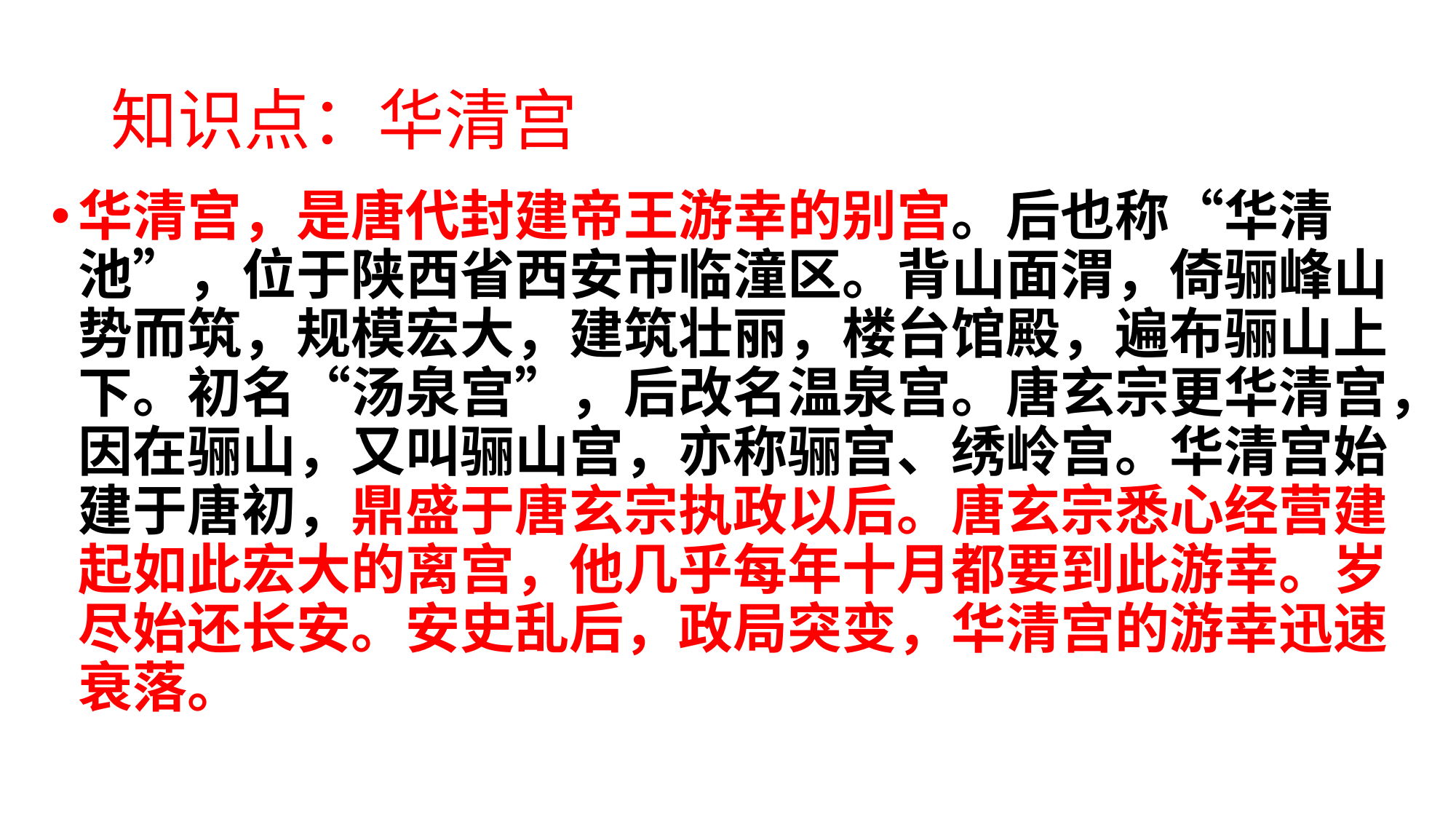

# 知识点：华清宫
华清宫，是唐代封建帝王游幸的别宫。后也称“华清池”，位于陕西省西安市临潼区。背山面渭，倚骊峰山势而筑，规模宏大，建筑壮丽，楼台馆殿，遍布骊山上下。初名“汤泉宫”，后改名温泉宫。唐玄宗更华清宫，因在骊山，又叫骊山宫，亦称骊宫、绣岭宫。华清宫始建于唐初，鼎盛于唐玄宗执政以后。唐玄宗悉心经营建起如此宏大的离宫，他几乎每年十月都要到此游幸。岁尽始还长安。安史乱后，政局突变，华清宫的游幸迅速衰落。